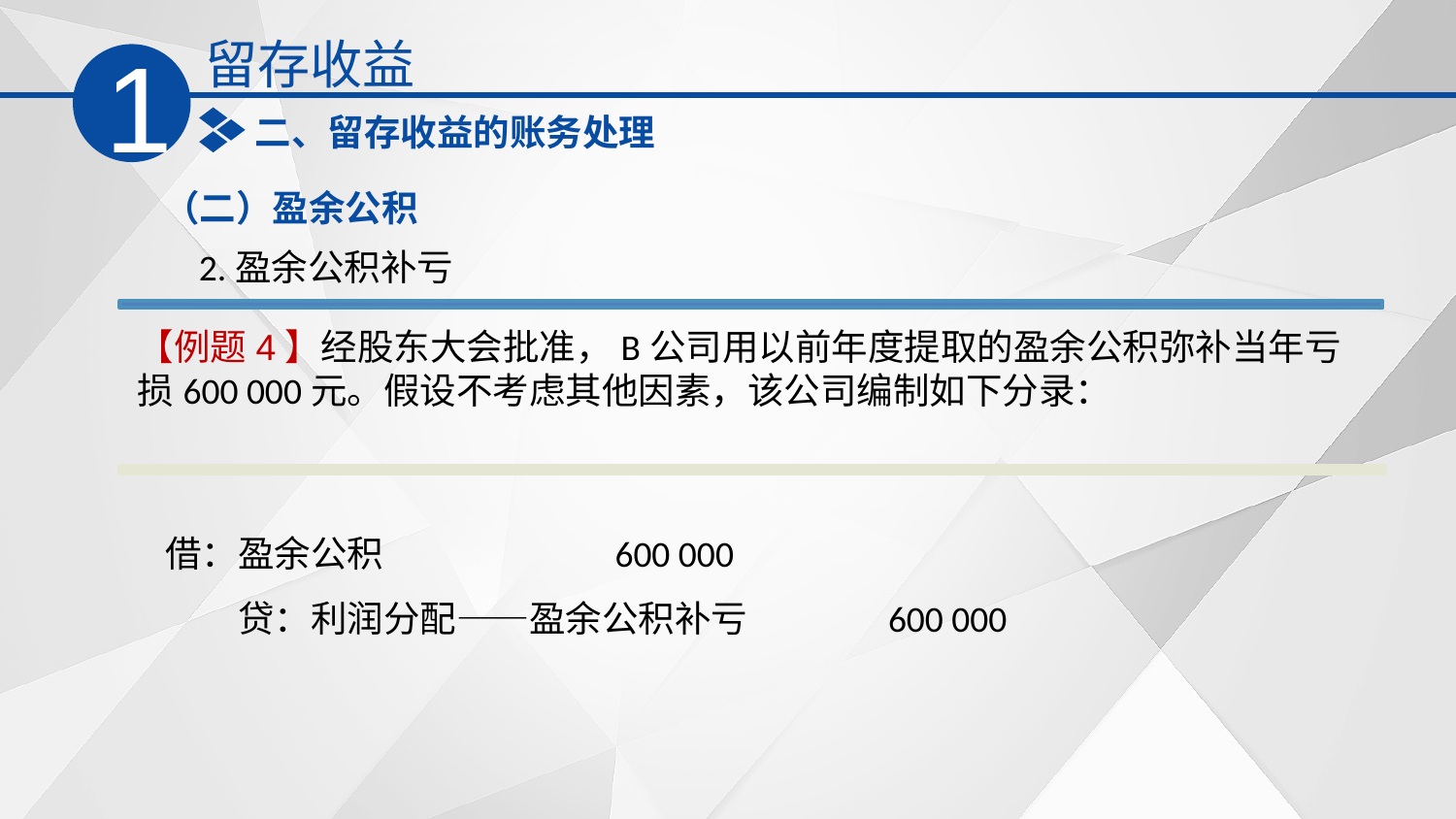

留存收益
1

二、留存收益的账务处理

（二）盈余公积
2.盈余公积补亏

【例题4】经股东大会批准，B公司用以前年度提取的盈余公积弥补当年亏损600 000元。假设不考虑其他因素，该公司编制如下分录：

借：盈余公积                           600 000
　　贷：利润分配——盈余公积补亏                600 000